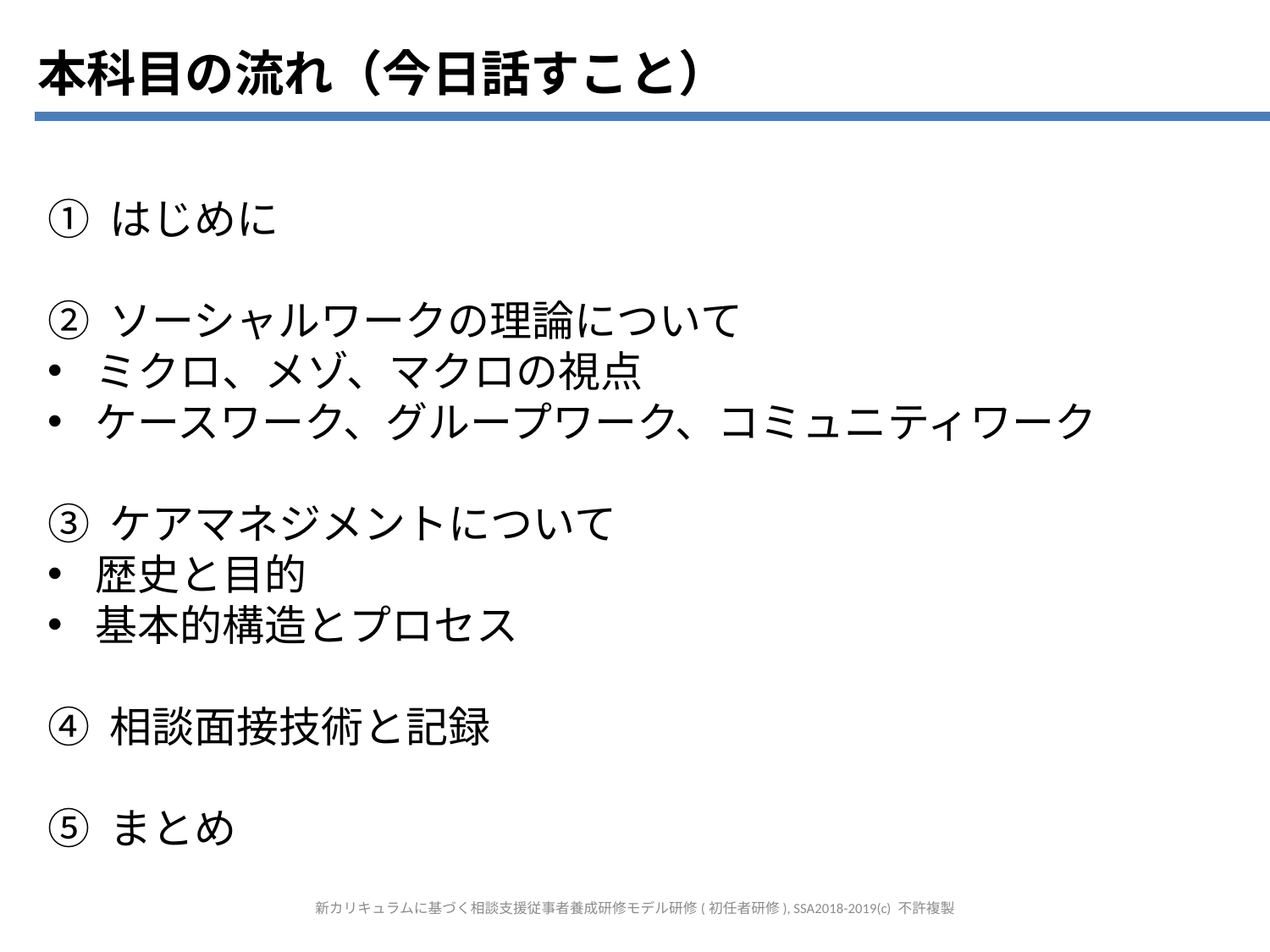

本科目の流れ（今日話すこと）
① はじめに

② ソーシャルワークの理論について
ミクロ、メゾ、マクロの視点
ケースワーク、グループワーク、コミュニティワーク

③ ケアマネジメントについて
歴史と目的
基本的構造とプロセス

④ 相談面接技術と記録

⑤ まとめ
新カリキュラムに基づく相談支援従事者養成研修モデル研修(初任者研修), SSA2018-2019(c) 不許複製